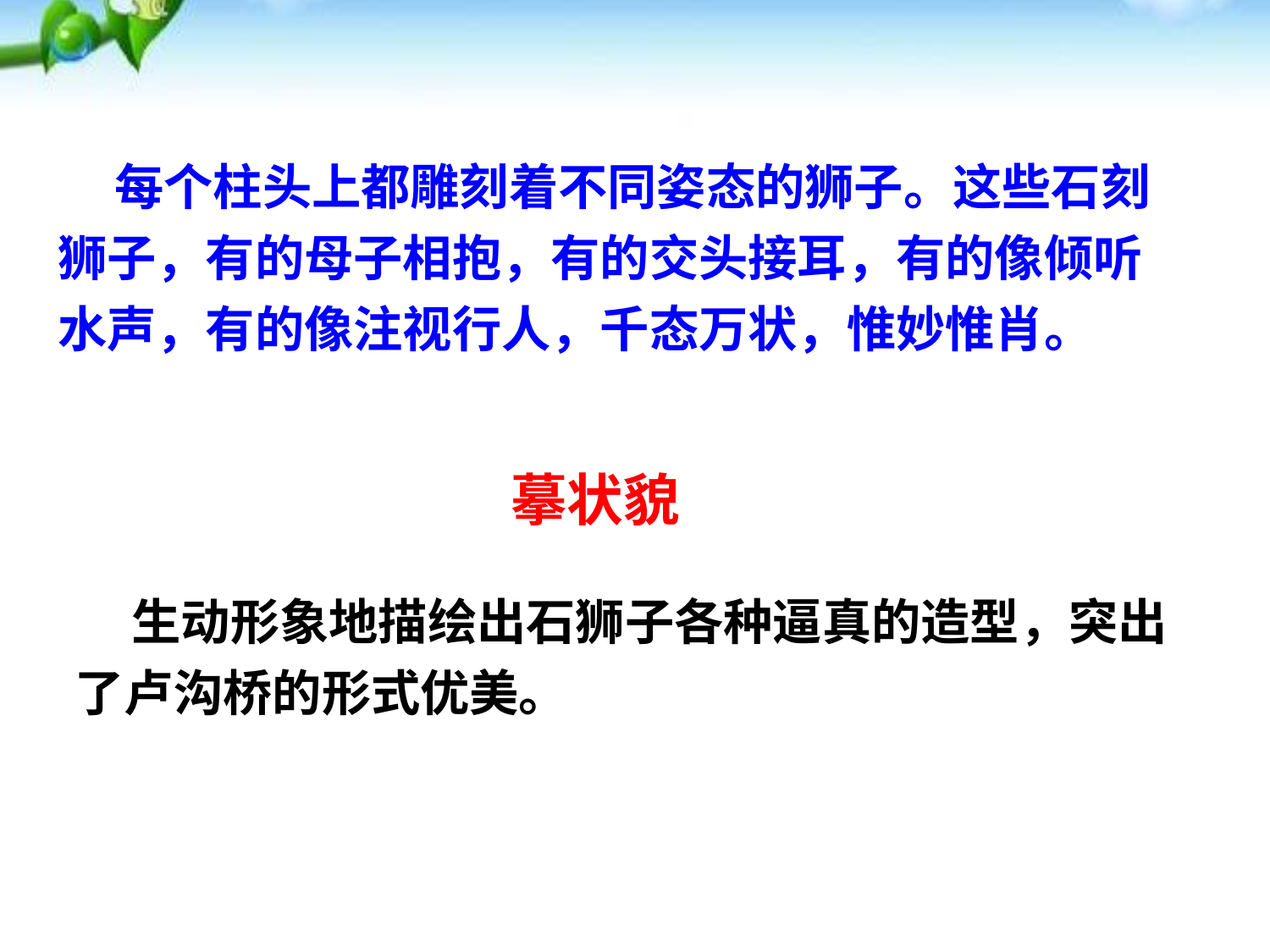

每个柱头上都雕刻着不同姿态的狮子。这些石刻狮子，有的母子相抱，有的交头接耳，有的像倾听水声，有的像注视行人，千态万状，惟妙惟肖。
摹状貌
    生动形象地描绘出石狮子各种逼真的造型，突出了卢沟桥的形式优美。